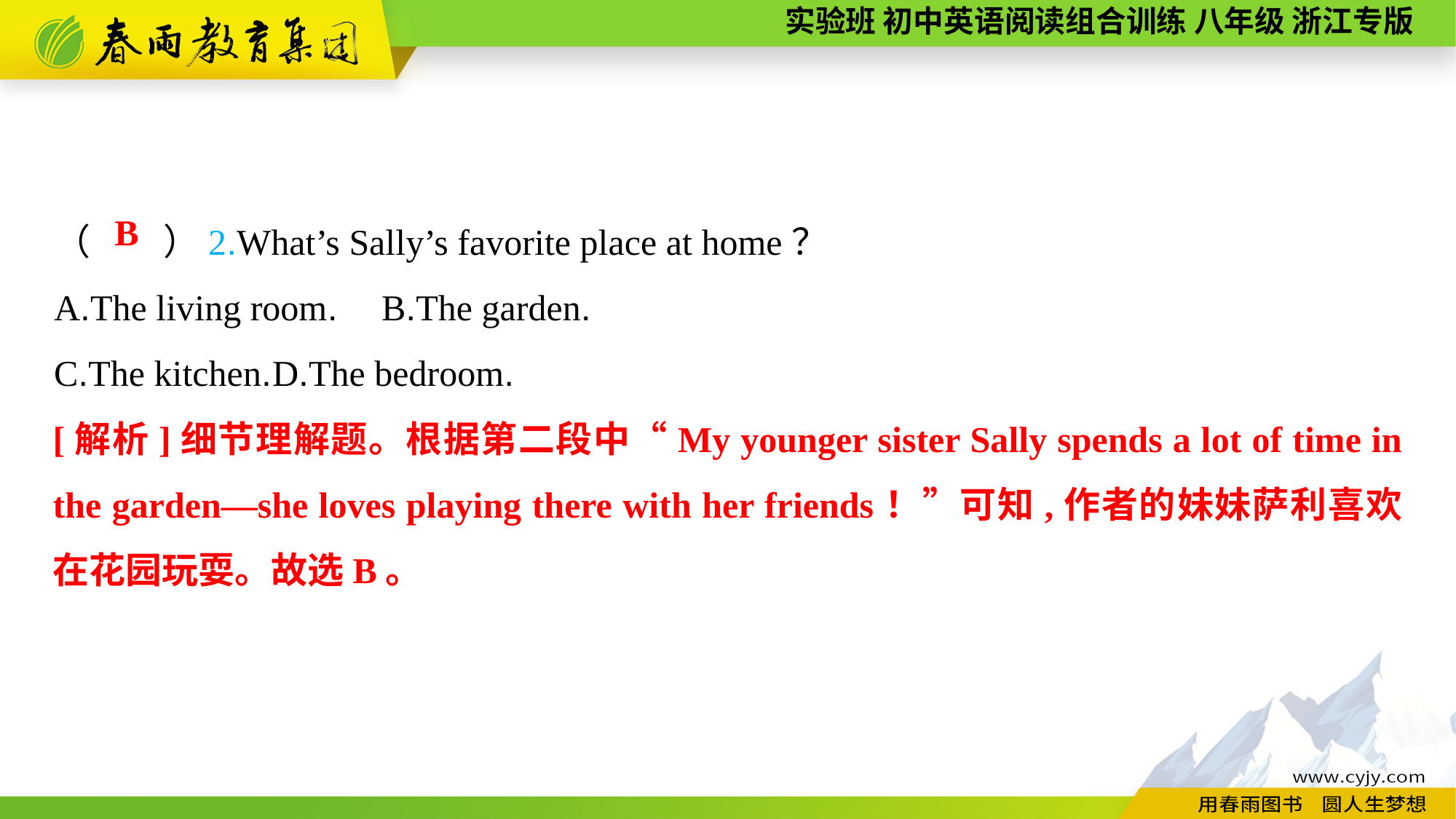

（　　）2.What’s Sally’s favorite place at home？
A.The living room.	B.The garden.
C.The kitchen.	D.The bedroom.
B
[解析]细节理解题。根据第二段中“My younger sister Sally spends a lot of time in the garden—she loves playing there with her friends！”可知,作者的妹妹萨利喜欢在花园玩耍。故选B。